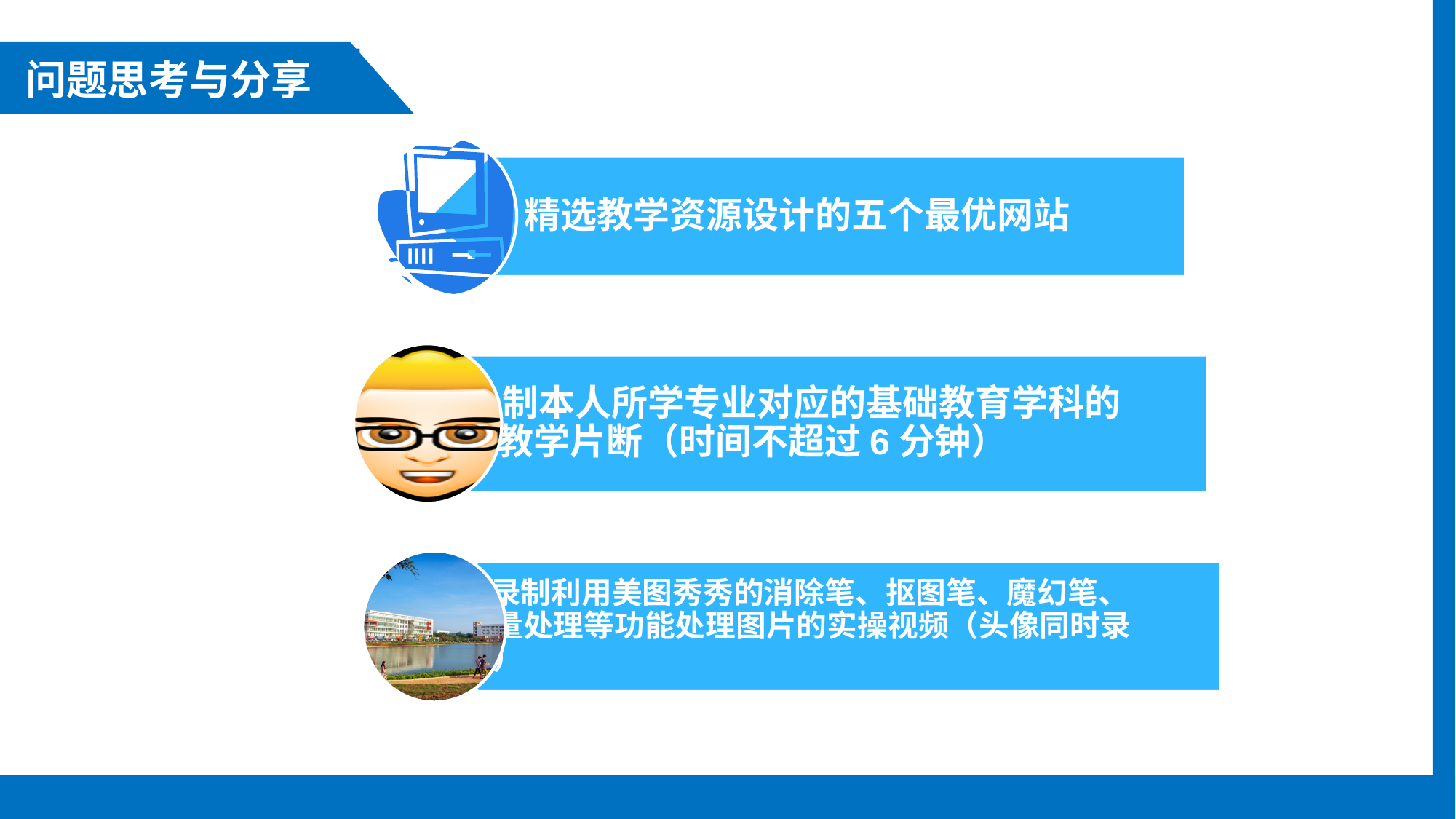

问题思考与分享
精选教学资源设计的五个最优网站
    录制本人所学专业对应的基础教育学科的   优质教学片断（时间不超过6分钟）
   录制利用美图秀秀的消除笔、抠图笔、魔幻笔、批量处理等功能处理图片的实操视频（头像同时录制）